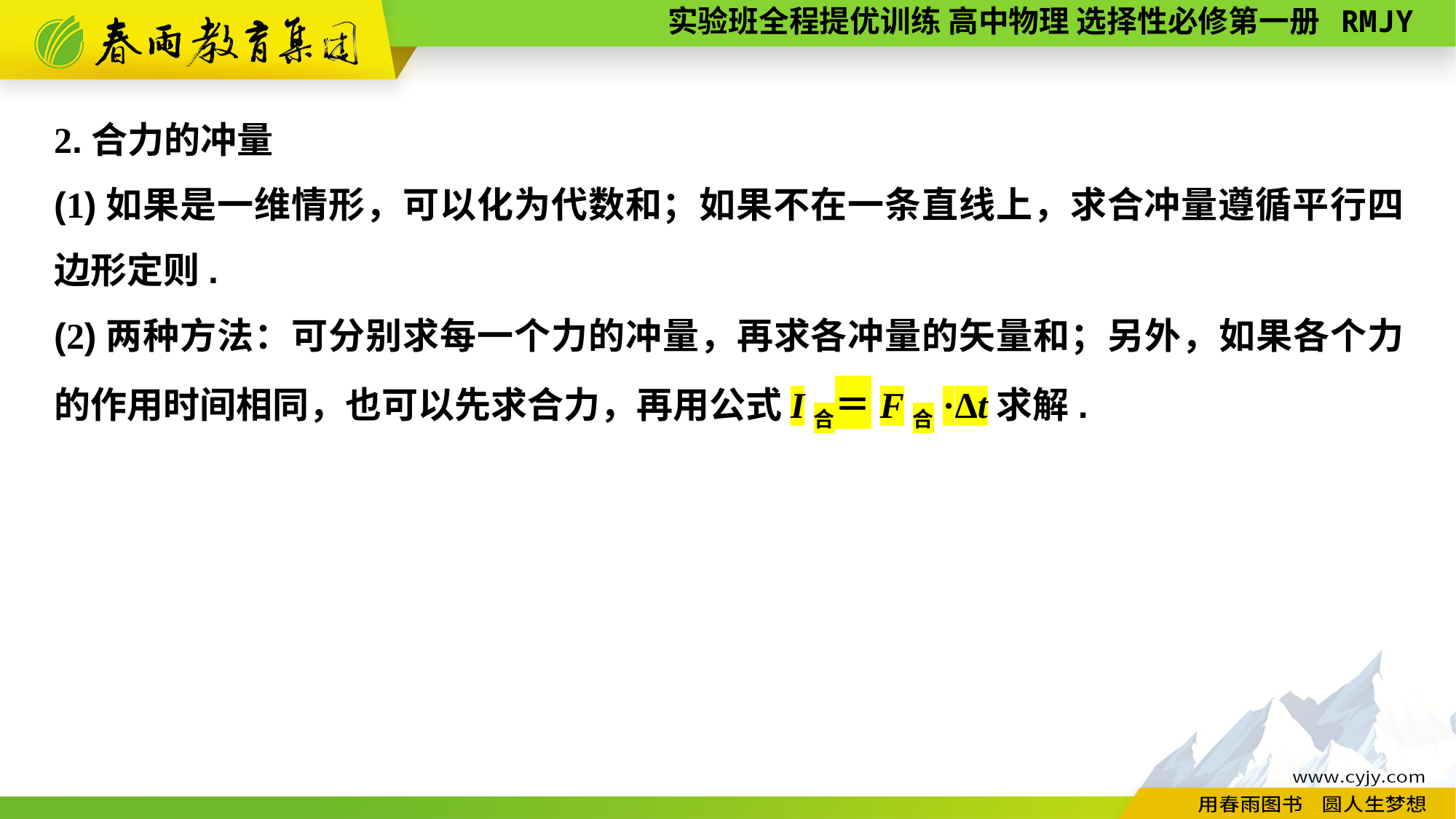

2.合力的冲量
(1)如果是一维情形，可以化为代数和；如果不在一条直线上，求合冲量遵循平行四边形定则.
(2)两种方法：可分别求每一个力的冲量，再求各冲量的矢量和；另外，如果各个力的作用时间相同，也可以先求合力，再用公式I合＝F合·Δt求解.